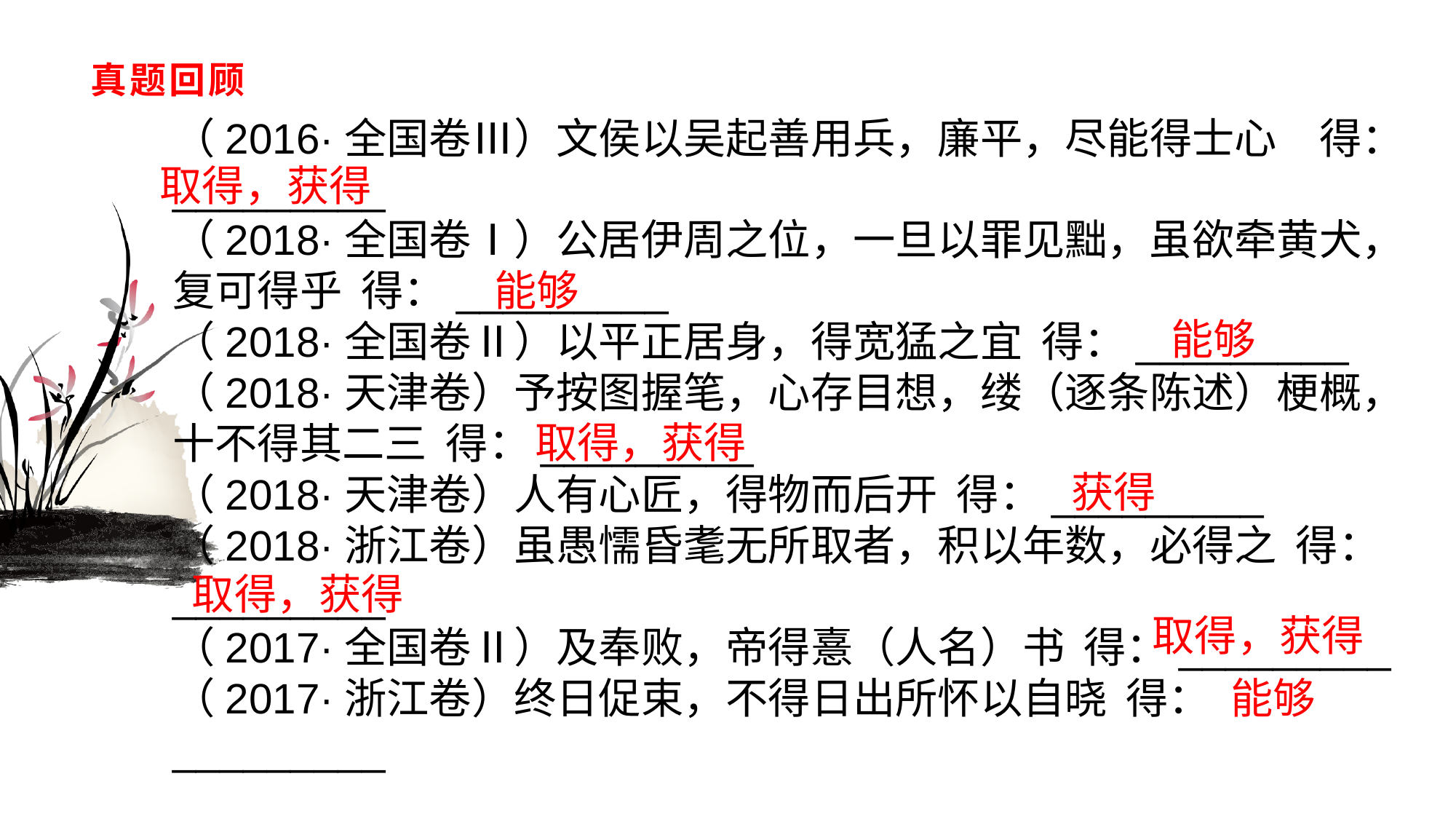

# 真题回顾
（2016·全国卷Ⅲ）文侯以吴起善用兵，廉平，尽能得士心　得：_________（2018·全国卷Ⅰ）公居伊周之位，一旦以罪见黜，虽欲牵黄犬，复可得乎  得：_________（2018·全国卷Ⅱ）以平正居身，得宽猛之宜  得：_________（2018·天津卷）予按图握笔，心存目想，缕（逐条陈述）梗概，十不得其二三  得：_________
（2018·天津卷）人有心匠，得物而后开  得：_________（2018·浙江卷）虽愚懦昏耄无所取者，积以年数，必得之  得：_________（2017·全国卷Ⅱ）及奉败，帝得憙（人名）书  得：_________（2017·浙江卷）终日促束，不得日出所怀以自晓  得：_________
取得，获得
能够
能够
取得，获得
获得
取得，获得
取得，获得
能够